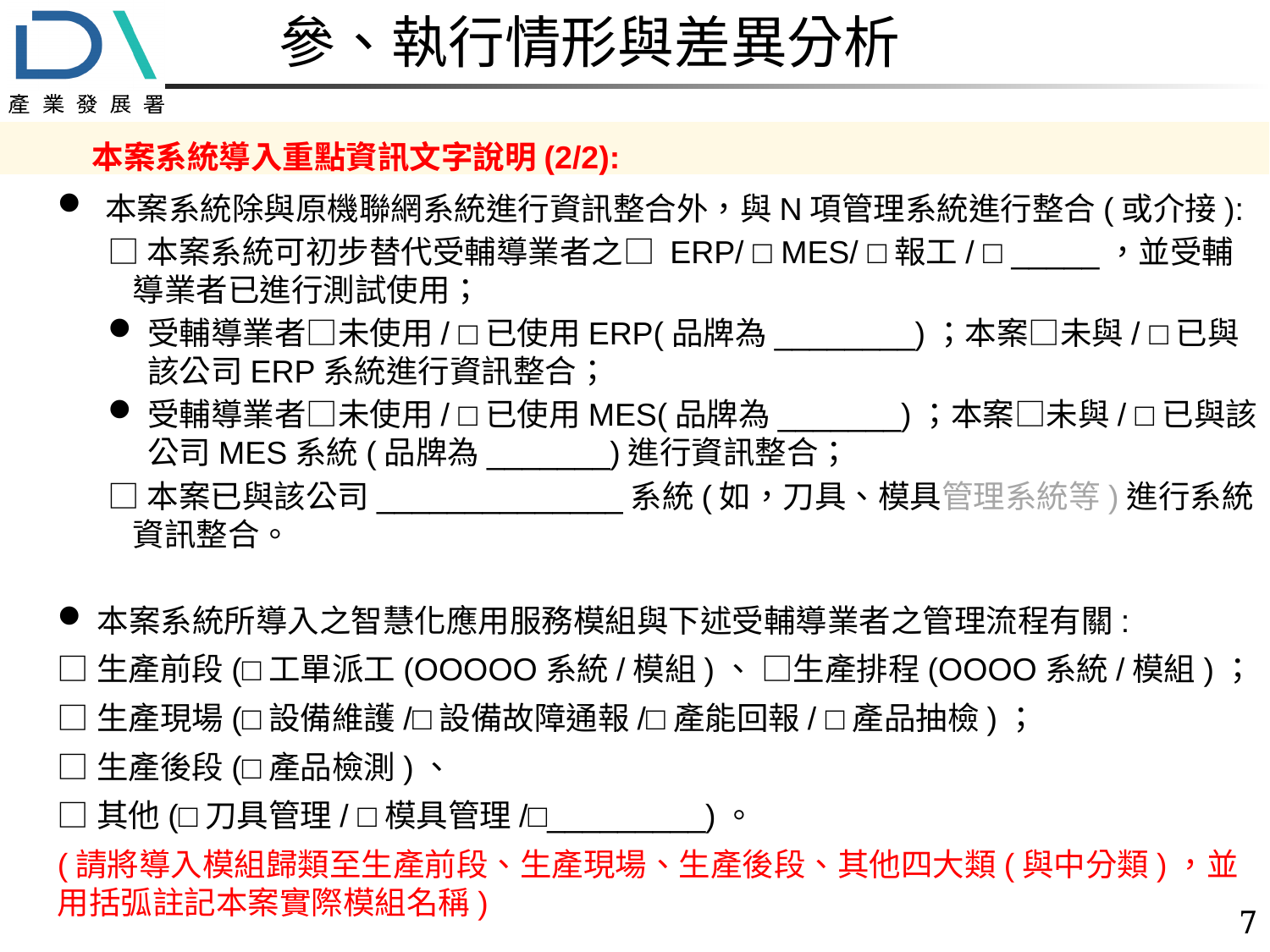

# 參、執行情形與差異分析
本案系統導入重點資訊文字說明(2/2):

本案系統除與原機聯網系統進行資訊整合外，與N項管理系統進行整合(或介接):
□本案系統可初步替代受輔導業者之□ ERP/ □ MES/ □報工/ □ _____，並受輔導業者已進行測試使用；
受輔導業者□未使用/ □已使用ERP(品牌為________)；本案□未與/ □已與該公司ERP系統進行資訊整合；
受輔導業者□未使用/ □已使用MES(品牌為_______)；本案□未與/ □已與該公司MES系統(品牌為_______)進行資訊整合；
□本案已與該公司______________系統(如，刀具、模具管理系統等)進行系統資訊整合。

本案系統所導入之智慧化應用服務模組與下述受輔導業者之管理流程有關:
□生產前段(□工單派工(OOOOO系統/模組)、 □生產排程(OOOO系統/模組)；
□生產現場(□設備維護/□設備故障通報/□產能回報/ □產品抽檢)；
□生產後段(□產品檢測)、
□其他(□刀具管理/ □模具管理/□_________)。
(請將導入模組歸類至生產前段、生產現場、生產後段、其他四大類(與中分類)，並用括弧註記本案實際模組名稱)

7